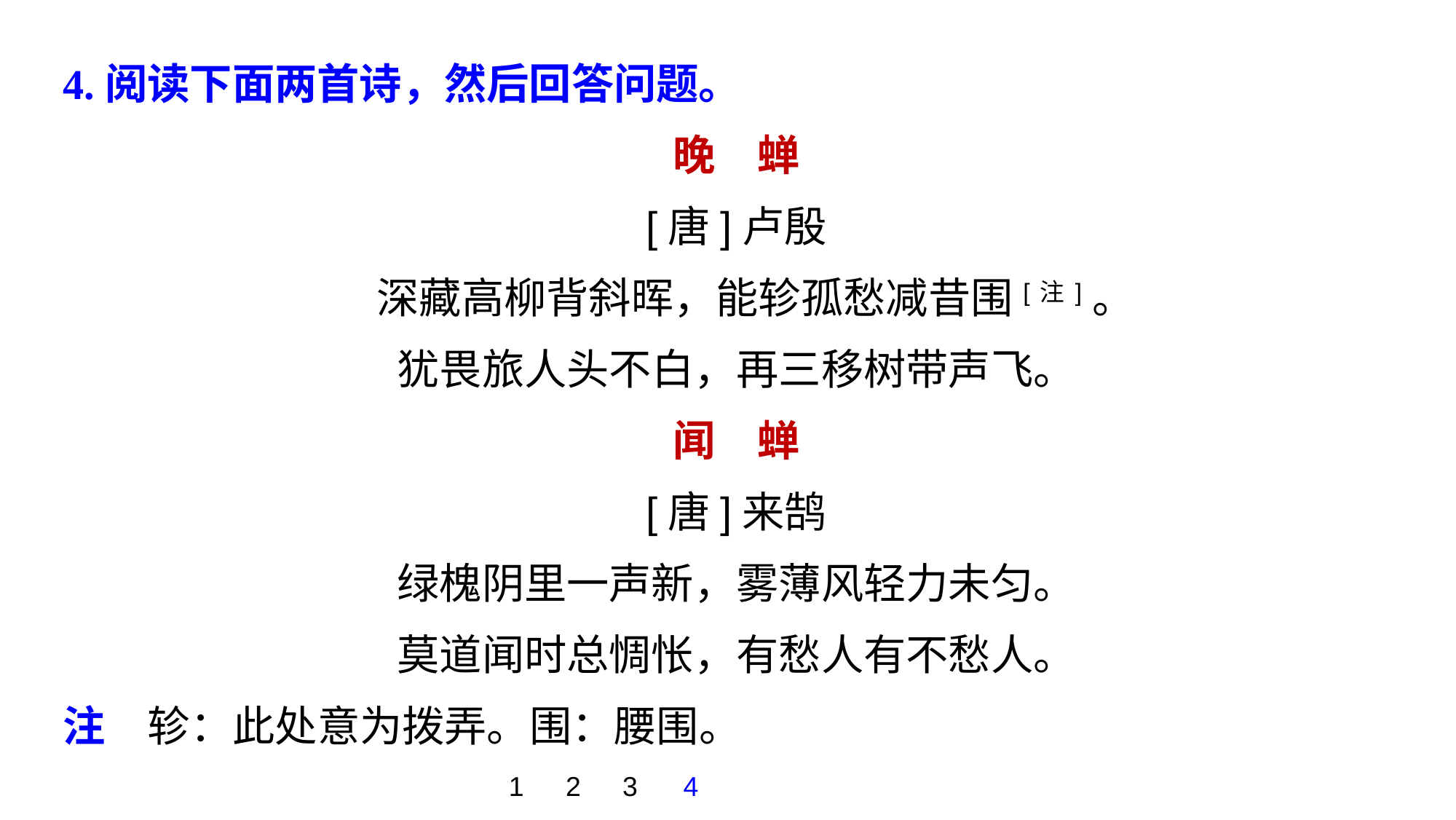

4.阅读下面两首诗，然后回答问题。
晚　蝉
[唐]卢殷
   深藏高柳背斜晖，能轸孤愁减昔围[注]。
犹畏旅人头不白，再三移树带声飞。
闻　蝉
[唐]来鹄
绿槐阴里一声新，雾薄风轻力未匀。
莫道闻时总惆怅，有愁人有不愁人。
注　轸：此处意为拨弄。围：腰围。
1
2
3
4